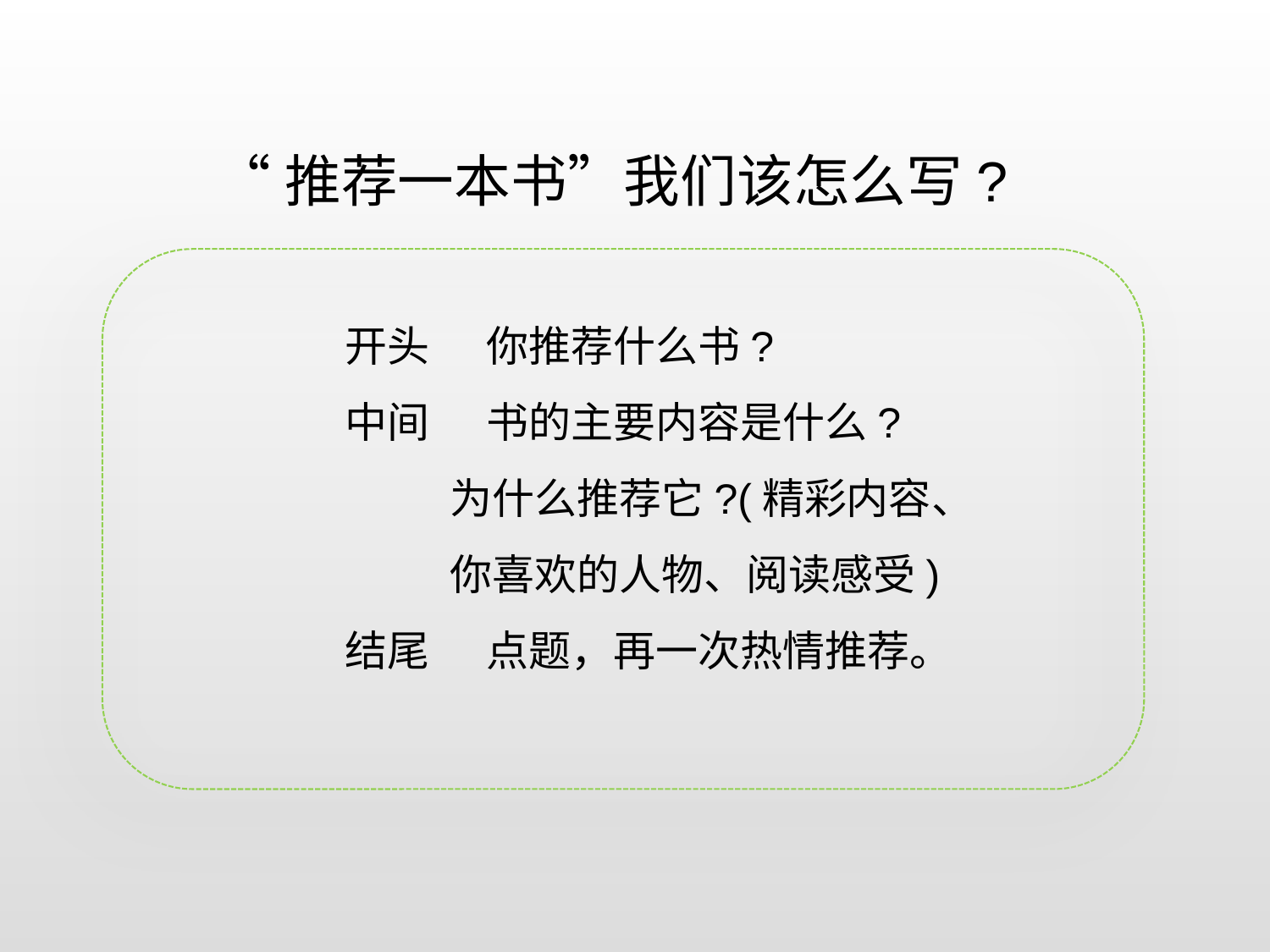

“推荐一本书”我们该怎么写?

开头      你推荐什么书?
中间      书的主要内容是什么?
          为什么推荐它?(精彩内容、
          你喜欢的人物、阅读感受)
结尾      点题，再一次热情推荐。